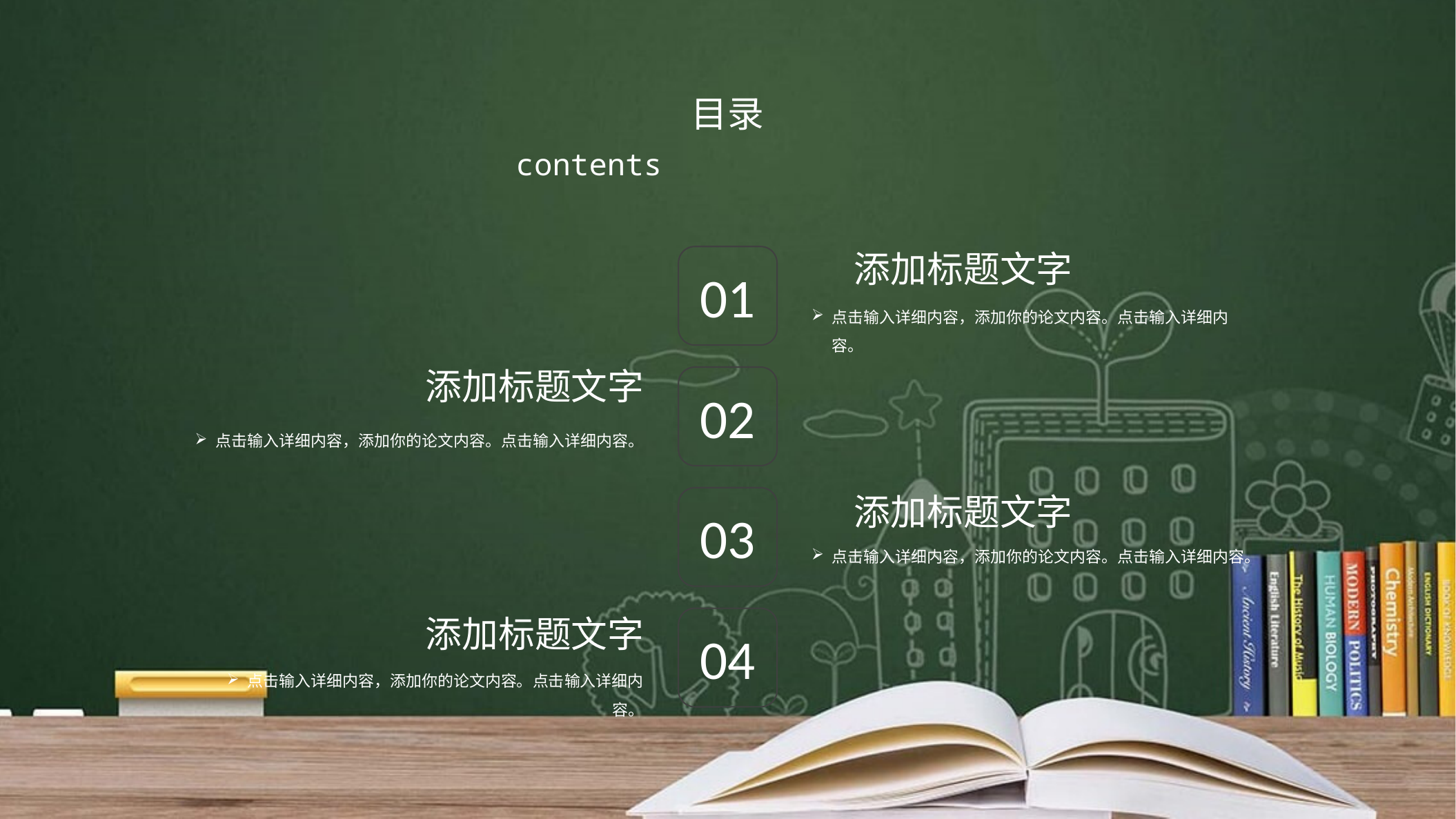

目录
contents
添加标题文字
点击输入详细内容，添加你的论文内容。点击输入详细内容。
01
02
03
04
添加标题文字
点击输入详细内容，添加你的论文内容。点击输入详细内容。
添加标题文字
点击输入详细内容，添加你的论文内容。点击输入详细内容。
添加标题文字
点击输入详细内容，添加你的论文内容。点击输入详细内容。